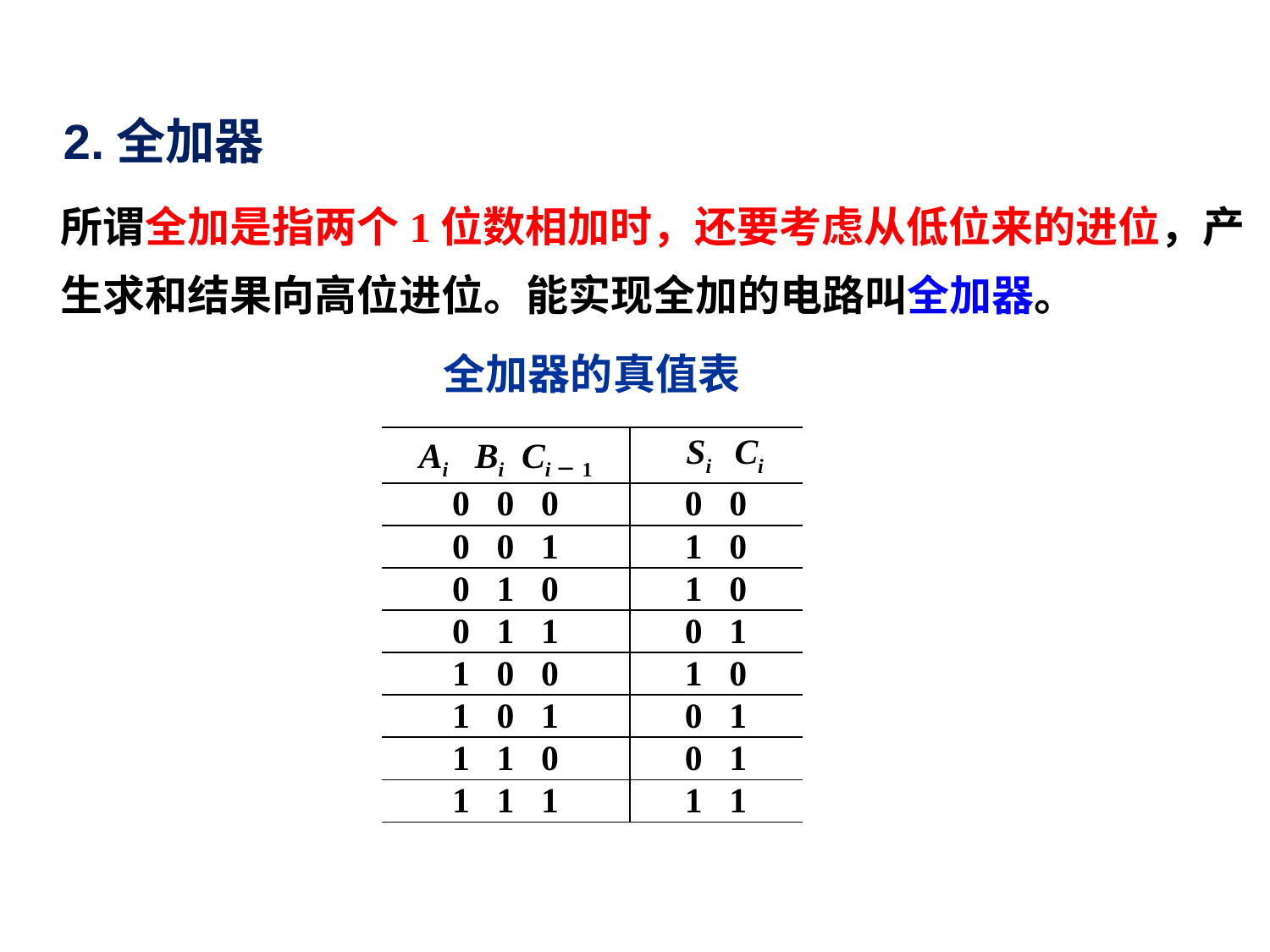

2.全加器
    所谓全加是指两个1位数相加时，还要考虑从低位来的进位，产生求和结果向高位进位。能实现全加的电路叫全加器。
全加器的真值表
| Ai Bi Ci－1 | Si Ci |
| --- | --- |
| 0 0 0 | 0 0 |
| 0 0 1 | 1 0 |
| 0 1 0 | 1 0 |
| 0 1 1 | 0 1 |
| 1 0 0 | 1 0 |
| 1 0 1 | 0 1 |
| 1 1 0 | 0 1 |
| 1 1 1 | 1 1 |